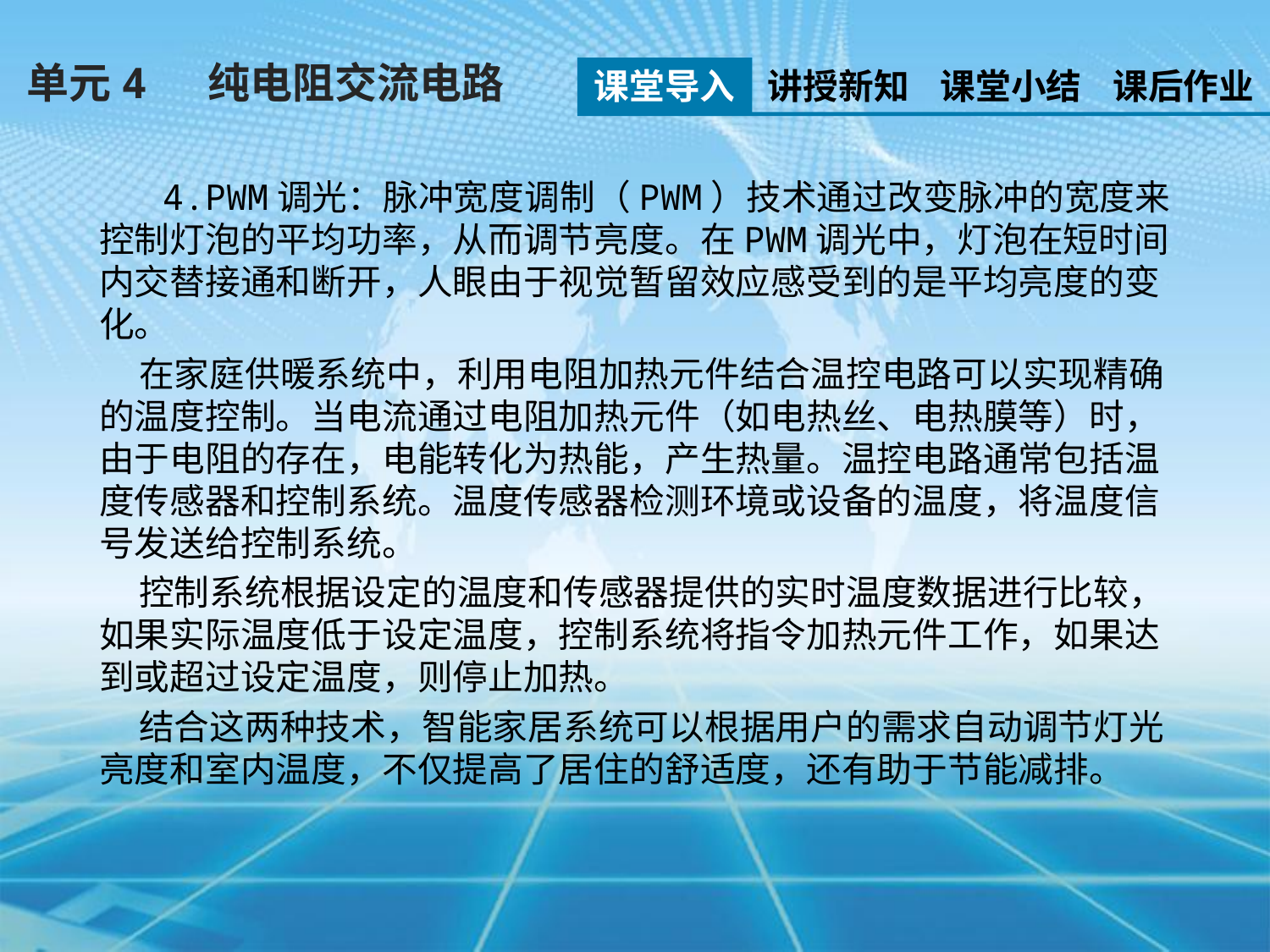

单元4  纯电阻交流电路
课堂导入
讲授新知
课堂小结
课后作业
   4.PWM调光：脉冲宽度调制（PWM）技术通过改变脉冲的宽度来控制灯泡的平均功率，从而调节亮度。在PWM调光中，灯泡在短时间内交替接通和断开，人眼由于视觉暂留效应感受到的是平均亮度的变化。
    在家庭供暖系统中，利用电阻加热元件结合温控电路可以实现精确的温度控制。当电流通过电阻加热元件（如电热丝、电热膜等）时，由于电阻的存在，电能转化为热能，产生热量。温控电路通常包括温度传感器和控制系统。温度传感器检测环境或设备的温度，将温度信号发送给控制系统。
    控制系统根据设定的温度和传感器提供的实时温度数据进行比较，如果实际温度低于设定温度，控制系统将指令加热元件工作，如果达到或超过设定温度，则停止加热。
    结合这两种技术，智能家居系统可以根据用户的需求自动调节灯光亮度和室内温度，不仅提高了居住的舒适度，还有助于节能减排。